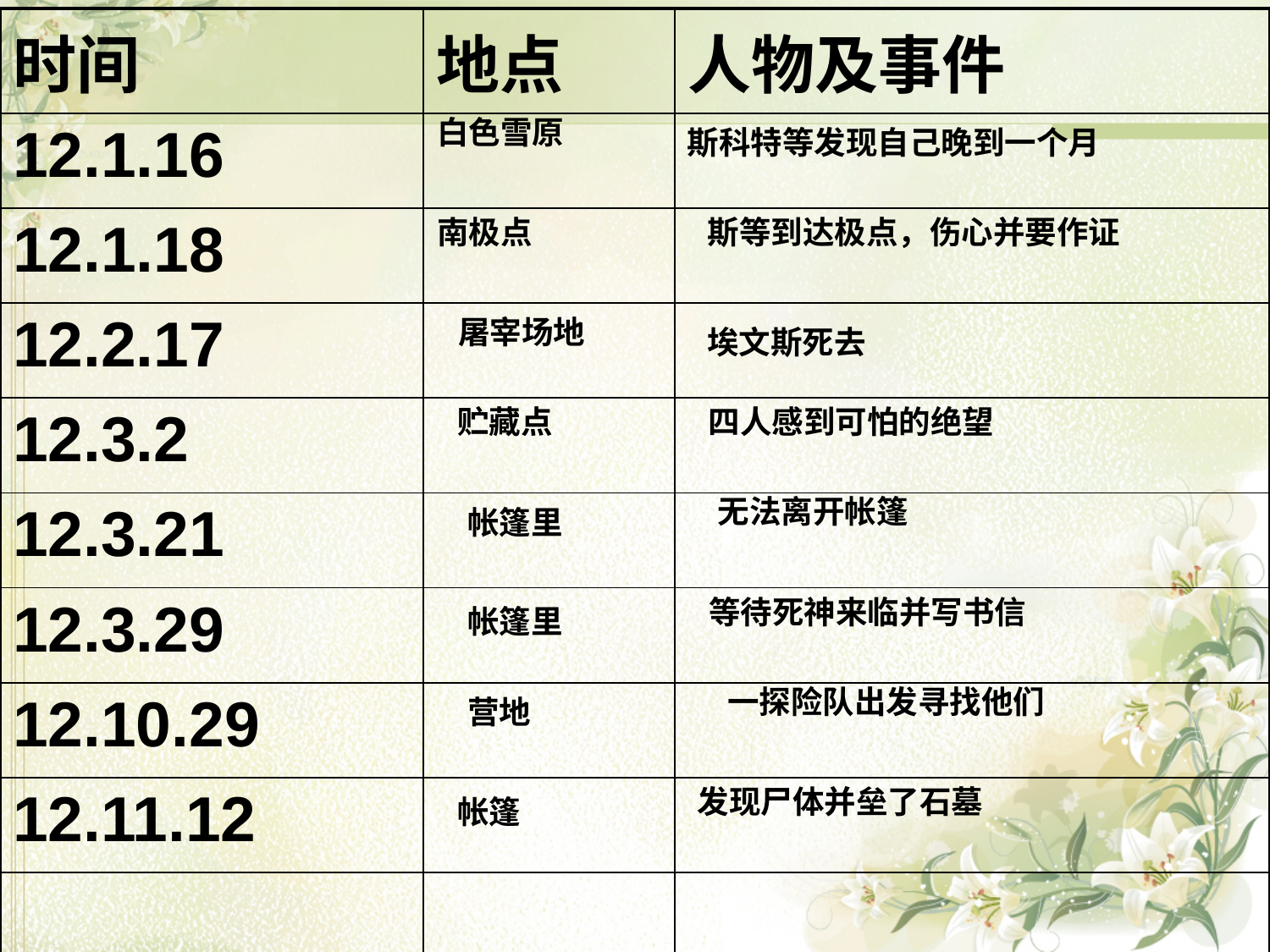

| 时间 | 地点 | 人物及事件 |
| --- | --- | --- |
| 12.1.16 |  |  |
| 12.1.18 |  |  |
| 12.2.17 |  |  |
| 12.3.2 |  |  |
| 12.3.21 |  |  |
| 12.3.29 |  |  |
| 12.10.29 |  |  |
| 12.11.12 |  |  |
|  |  |  |
白色雪原
斯科特等发现自己晚到一个月

南极点
斯等到达极点，伤心并要作证
屠宰场地
埃文斯死去
贮藏点
四人感到可怕的绝望
无法离开帐篷
帐篷里
等待死神来临并写书信
帐篷里

一探险队出发寻找他们
营地
发现尸体并垒了石墓
帐篷